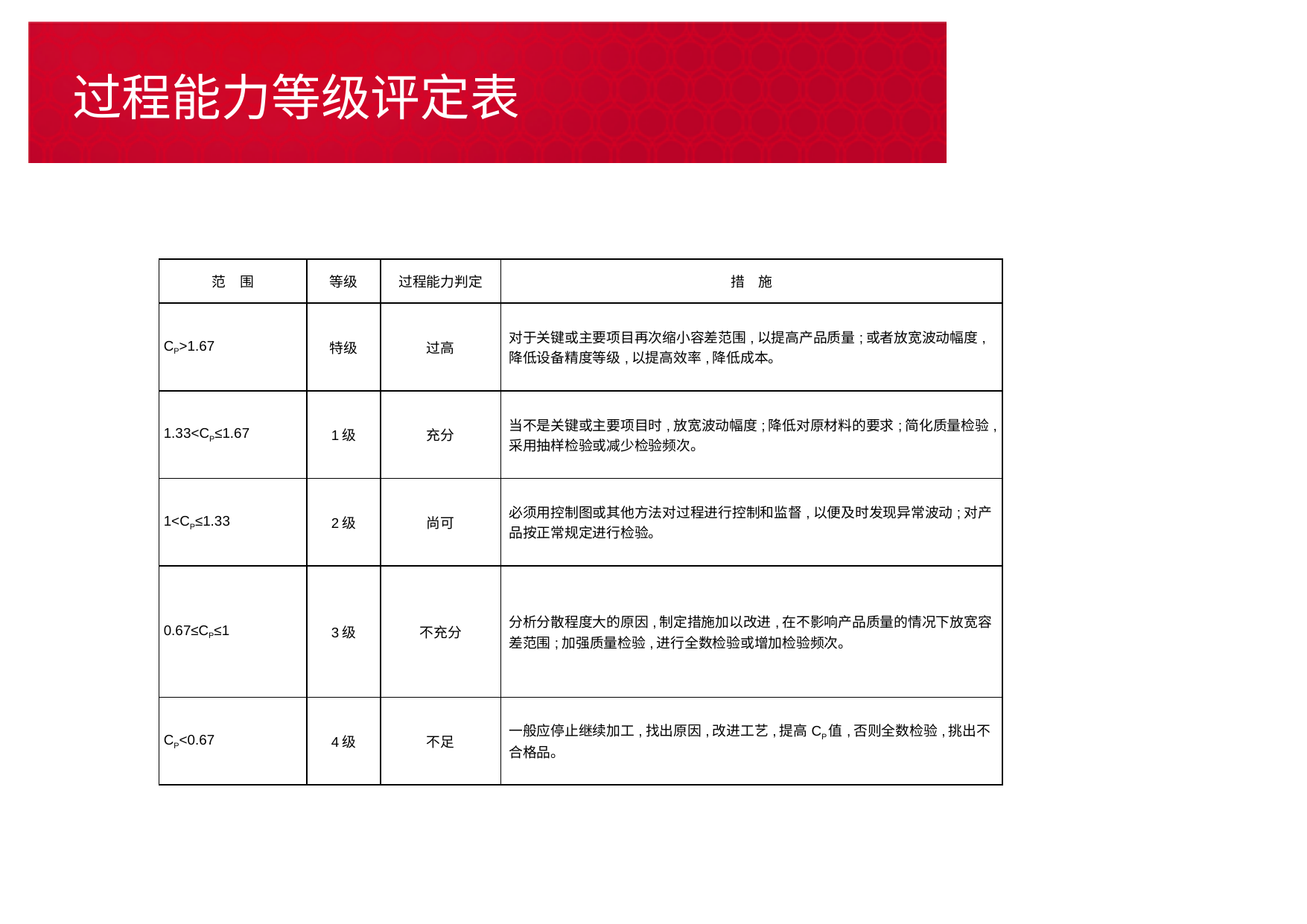

# 过程能力等级评定表
| 范　围 | 等级 | 过程能力判定 | 措　施 |
| --- | --- | --- | --- |
| CP>1.67 | 特级 | 过高 | 对于关键或主要项目再次缩小容差范围,以提高产品质量;或者放宽波动幅度,降低设备精度等级,以提高效率,降低成本。 |
| 1.33<CP≤1.67 | 1级 | 充分 | 当不是关键或主要项目时,放宽波动幅度;降低对原材料的要求;简化质量检验,采用抽样检验或减少检验频次。 |
| 1<CP≤1.33 | 2级 | 尚可 | 必须用控制图或其他方法对过程进行控制和监督,以便及时发现异常波动;对产品按正常规定进行检验。 |
| 0.67≤CP≤1 | 3级 | 不充分 | 分析分散程度大的原因,制定措施加以改进,在不影响产品质量的情况下放宽容差范围;加强质量检验,进行全数检验或增加检验频次。 |
| CP<0.67 | 4级 | 不足 | 一般应停止继续加工,找出原因,改进工艺,提高CP值,否则全数检验,挑出不合格品。 |